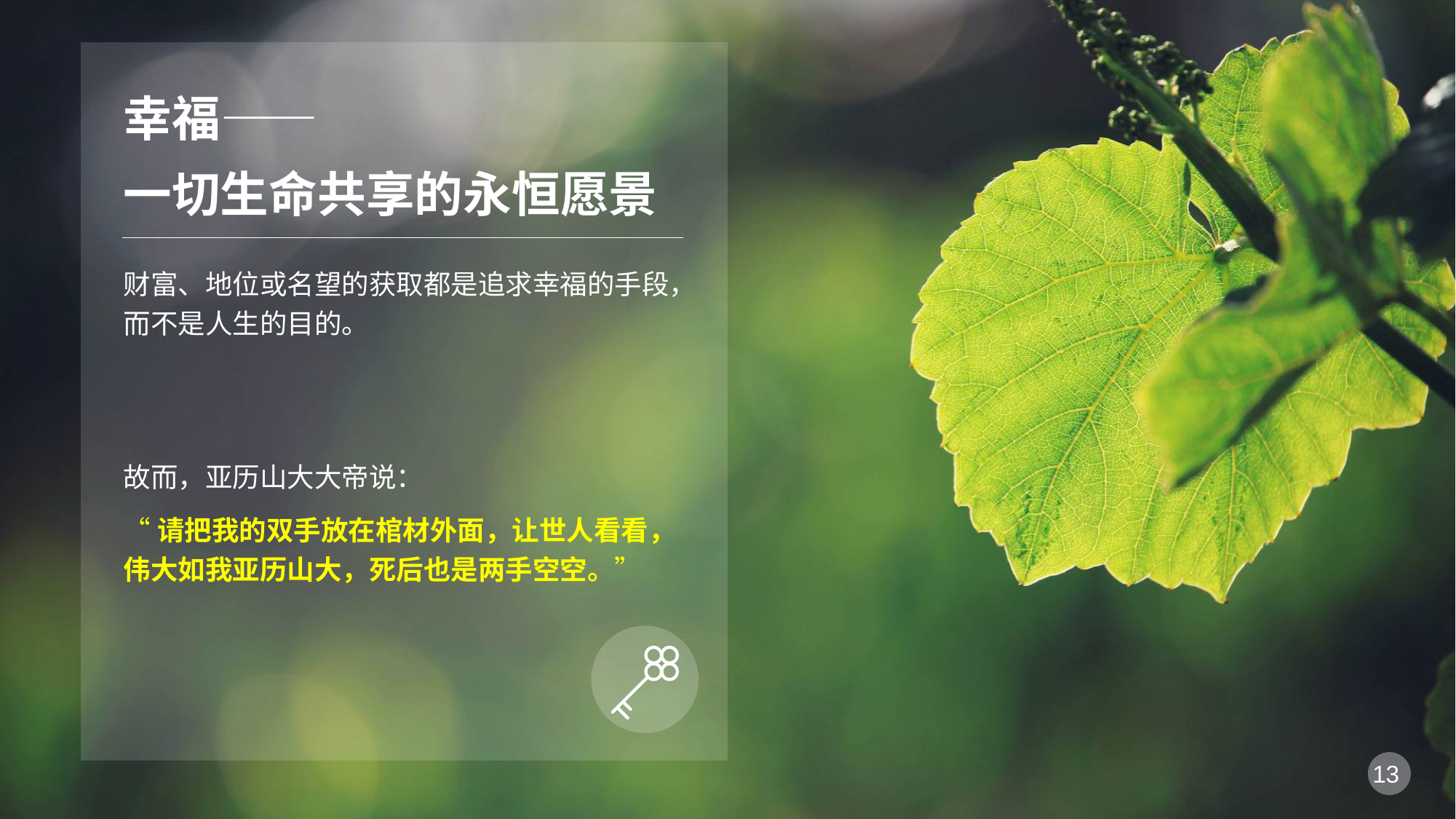

幸福——
一切生命共享的永恒愿景
财富、地位或名望的获取都是追求幸福的手段，而不是人生的目的。
故而，亚历山大大帝说：
“请把我的双手放在棺材外面，让世人看看，伟大如我亚历山大，死后也是两手空空。”